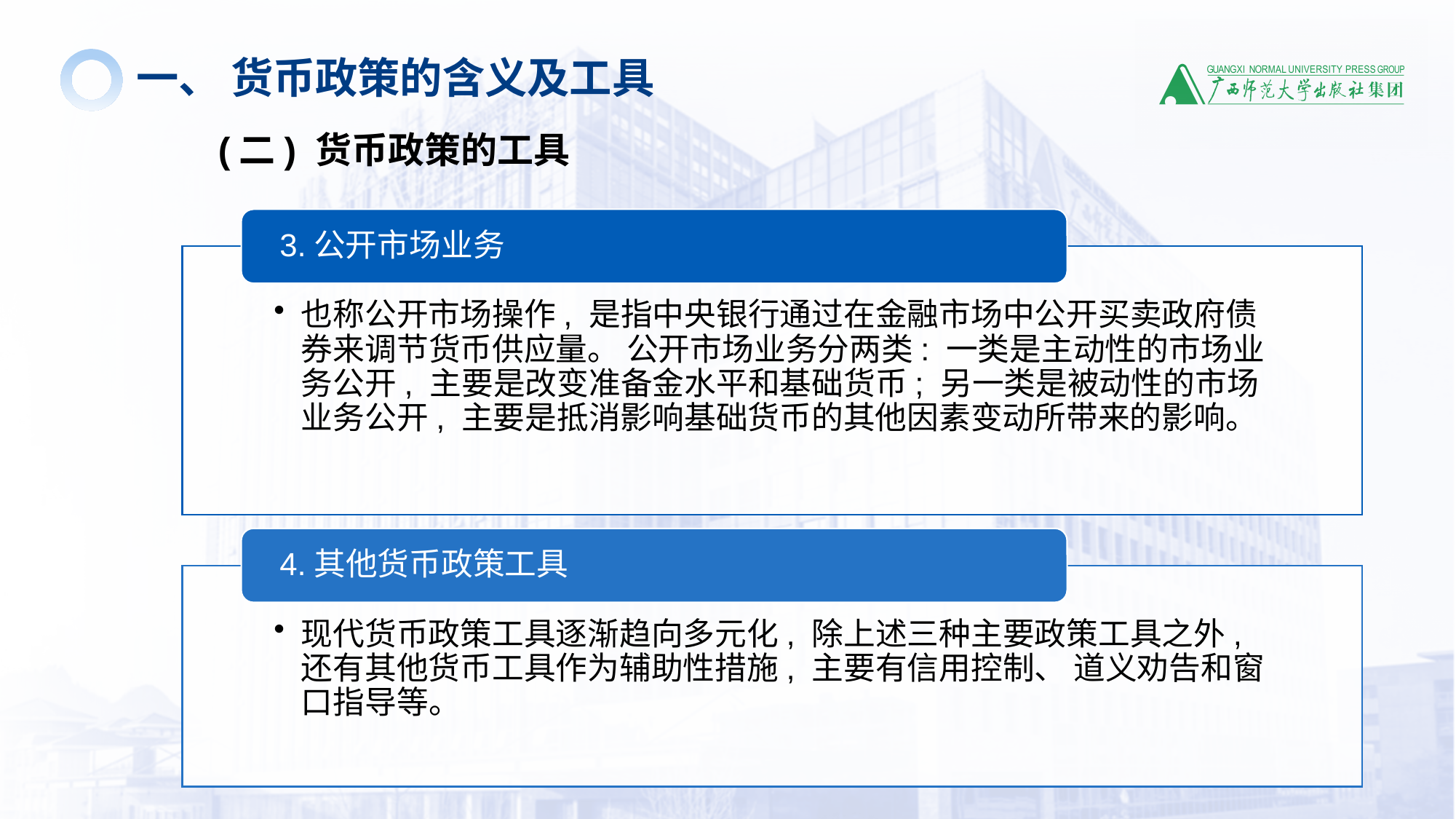

一、 货币政策的含义及工具

(二) 货币政策的工具
也称公开市场操作, 是指中央银行通过在金融市场中公开买卖政府债券来调节货币供应量。 公开市场业务分两类: 一类是主动性的市场业务公开, 主要是改变准备金水平和基础货币; 另一类是被动性的市场业务公开, 主要是抵消影响基础货币的其他因素变动所带来的影响。
3.公开市场业务
现代货币政策工具逐渐趋向多元化, 除上述三种主要政策工具之外, 还有其他货币工具作为辅助性措施, 主要有信用控制、 道义劝告和窗口指导等。
4.其他货币政策工具